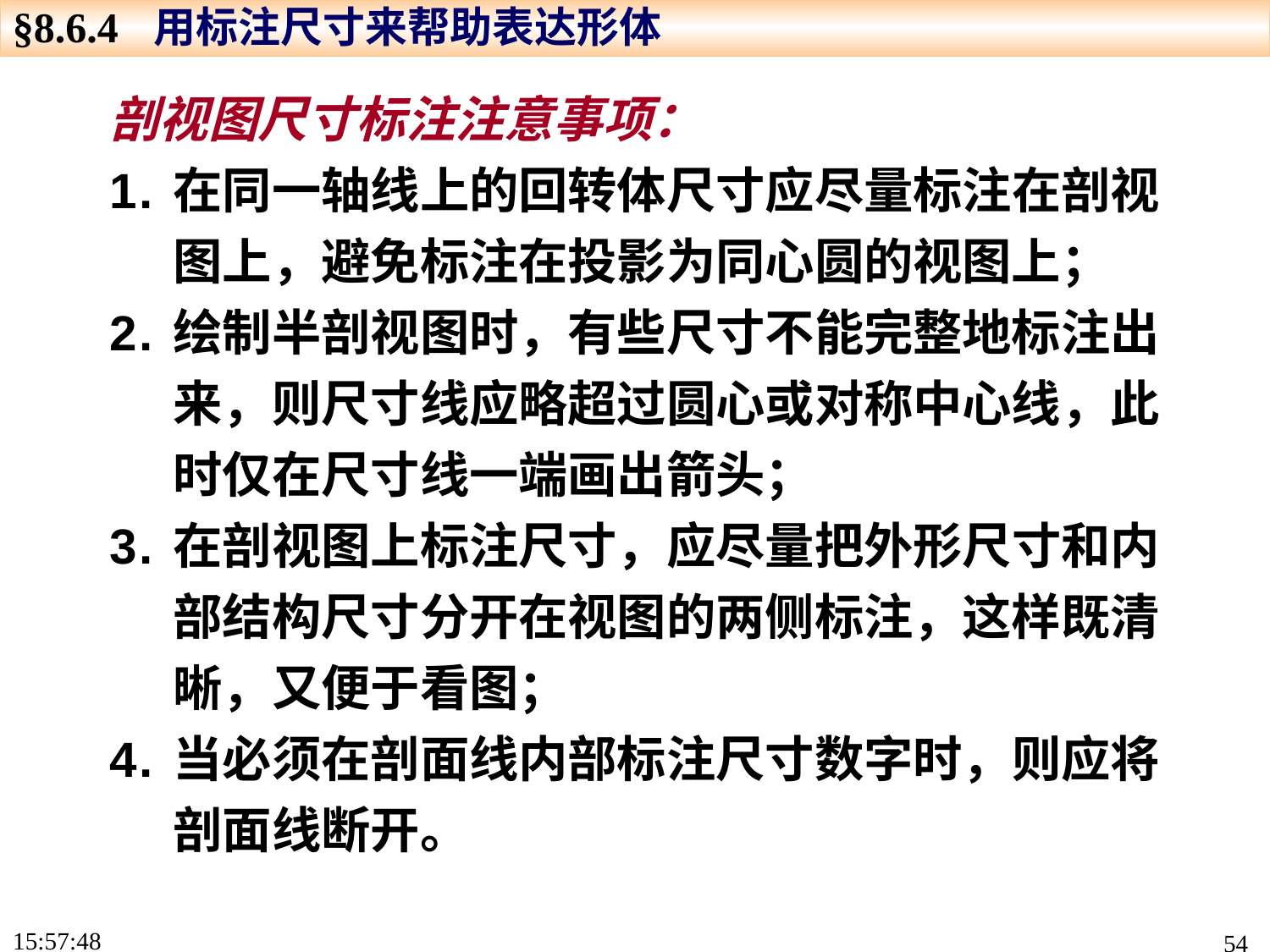

§8.6.4 用标注尺寸来帮助表达形体

剖视图尺寸标注注意事项：
在同一轴线上的回转体尺寸应尽量标注在剖视图上，避免标注在投影为同心圆的视图上；
绘制半剖视图时，有些尺寸不能完整地标注出来，则尺寸线应略超过圆心或对称中心线，此时仅在尺寸线一端画出箭头；
在剖视图上标注尺寸，应尽量把外形尺寸和内部结构尺寸分开在视图的两侧标注，这样既清晰，又便于看图；
当必须在剖面线内部标注尺寸数字时，则应将剖面线断开。
15:57:48
54